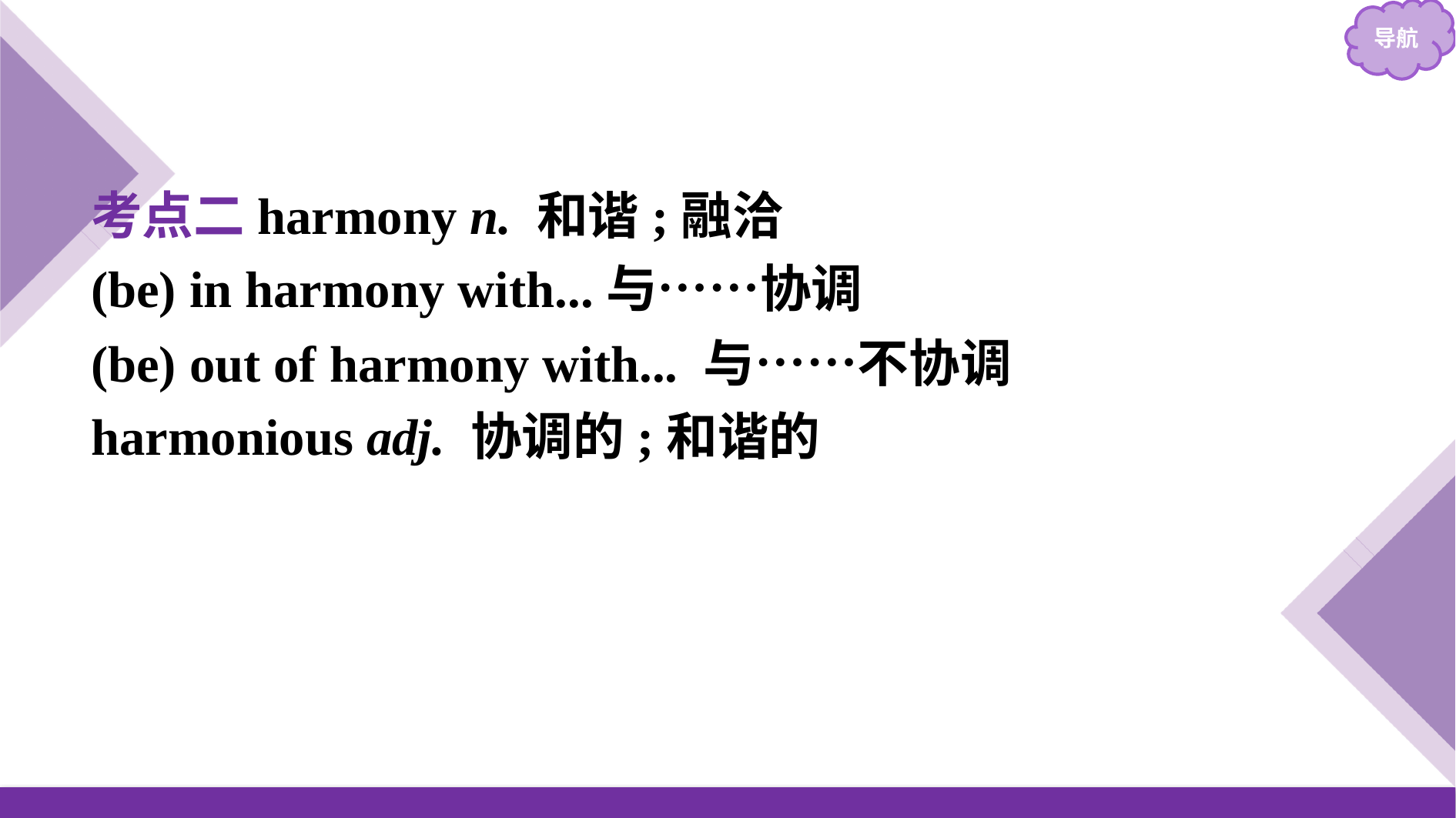

考点二harmony n. 和谐;融洽
(be) in harmony with...与……协调
(be) out of harmony with... 与……不协调
harmonious adj. 协调的;和谐的